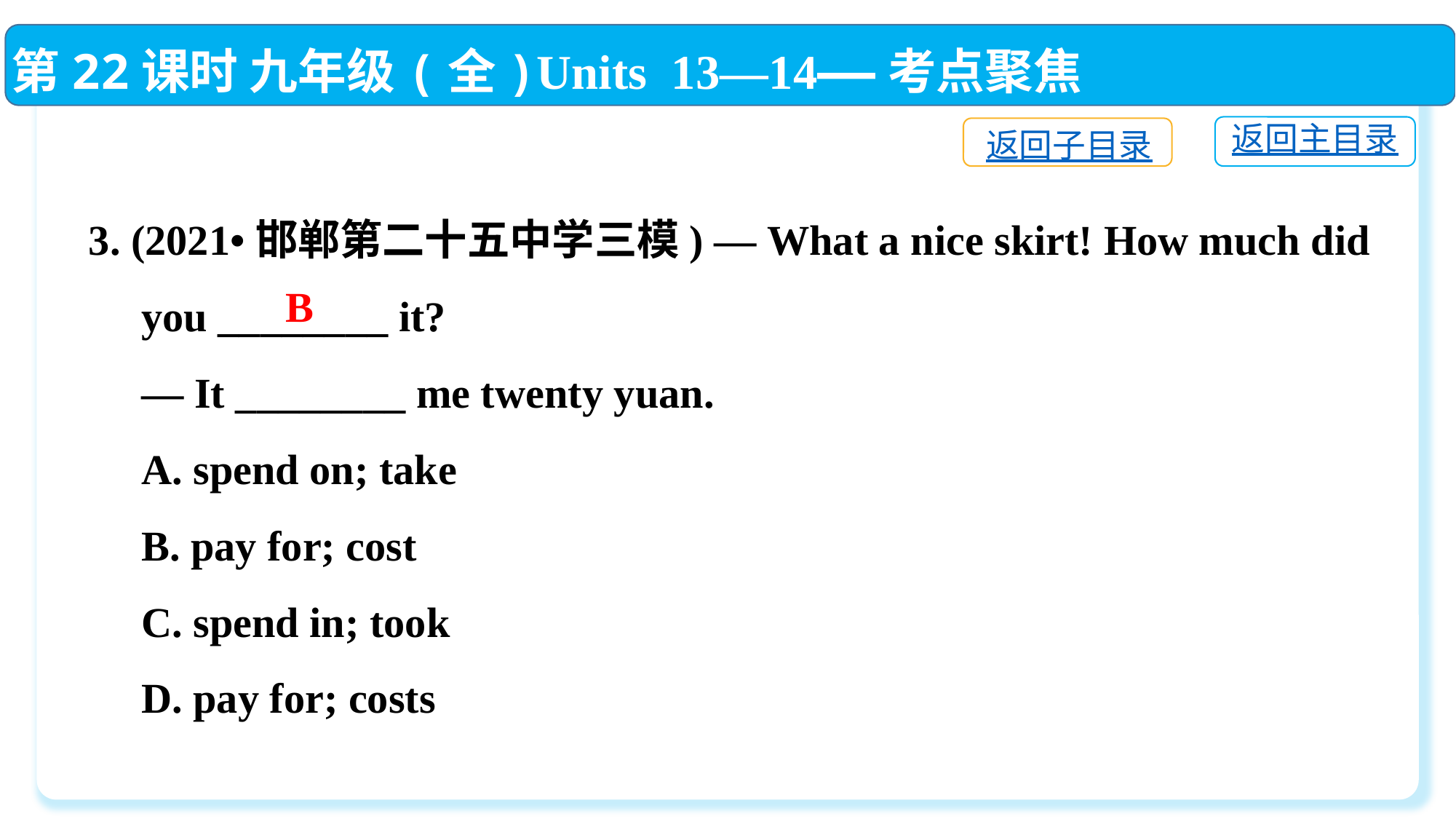

第22课时 九年级(全)Units  13—14——考点聚焦

返回主目录

返回子目录
3. (2021•邯郸第二十五中学三模) — What a nice skirt! How much did
     you ________ it?
     — It ________ me twenty yuan.
     A. spend on; take
     B. pay for; cost
     C. spend in; took
     D. pay for; costs

B